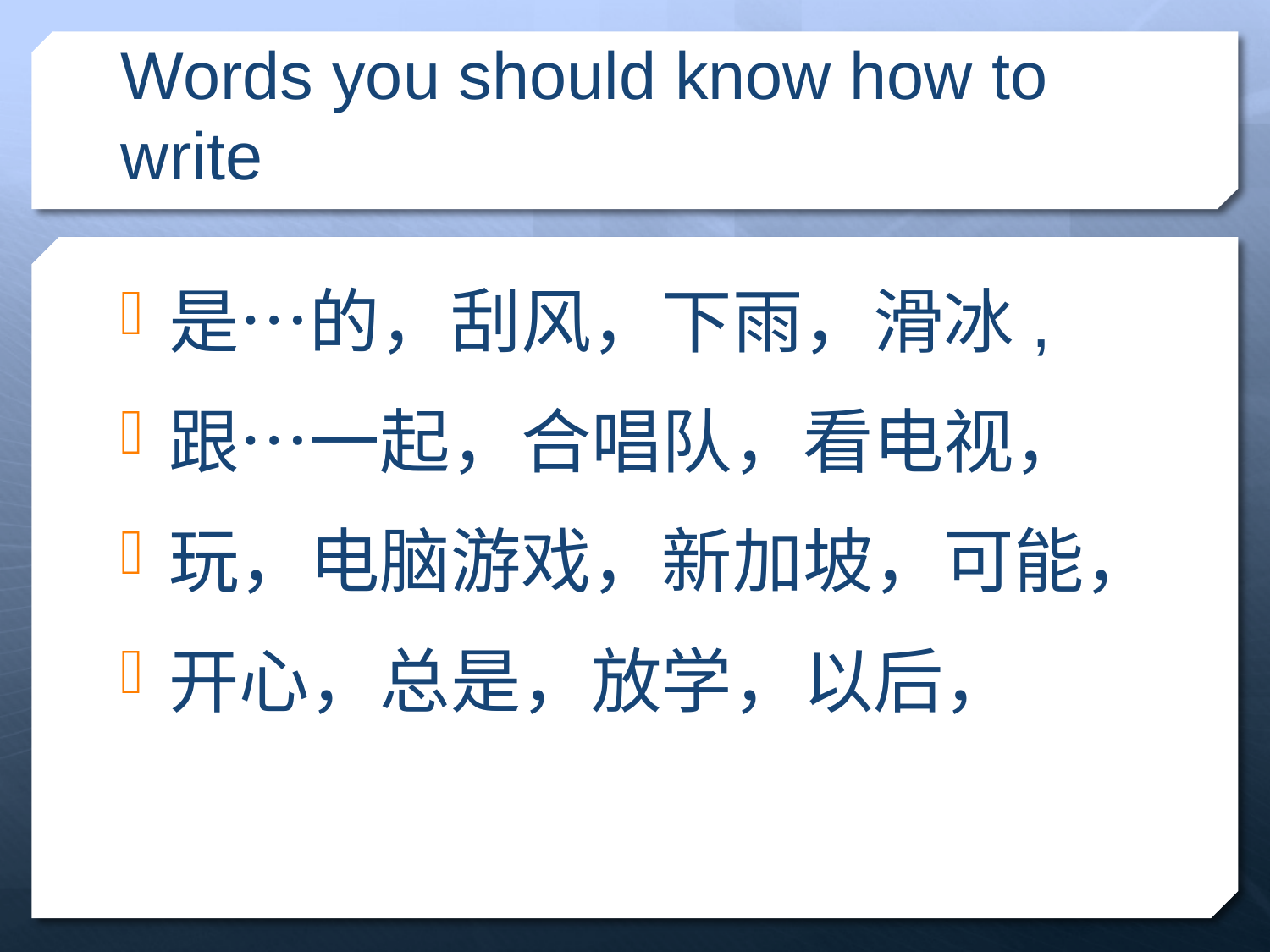

# Words you should know how to write
是…的，刮风，下雨，滑冰,
跟…一起，合唱队，看电视，
玩，电脑游戏，新加坡，可能，
开心，总是，放学，以后，